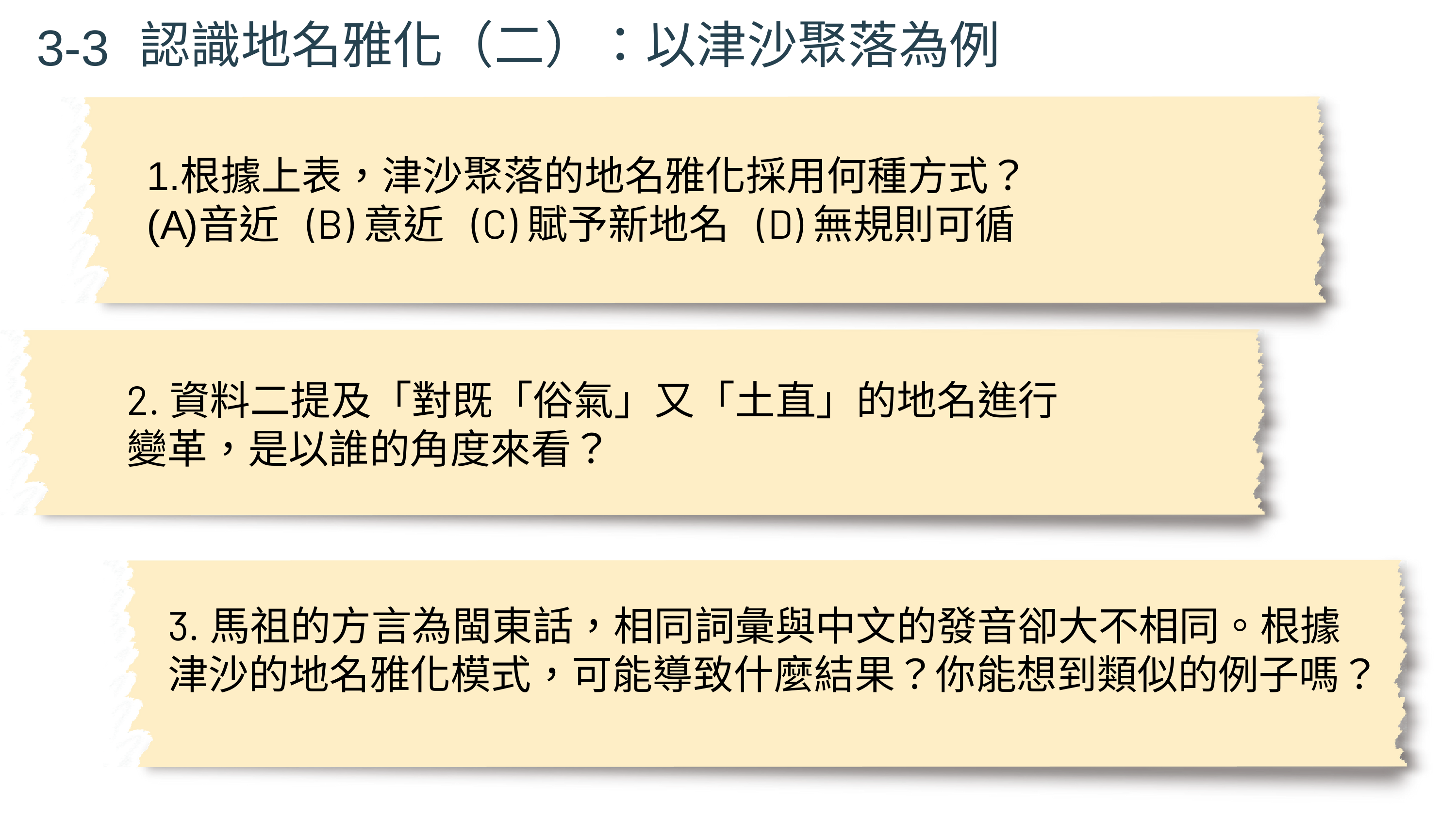

認識地名雅化（二）：以津沙聚落為例
3-3

根據上表，津沙聚落的地名雅化採用何種方式？
音近  (B)意近  (C)賦予新地名  (D)無規則可循

2.資料二提及「對既「俗氣」又「土直」的地名進行變革，是以誰的角度來看？

3.馬祖的方言為閩東話，相同詞彙與中文的發音卻大不相同。根據津沙的地名雅化模式，可能導致什麼結果？你能想到類似的例子嗎？